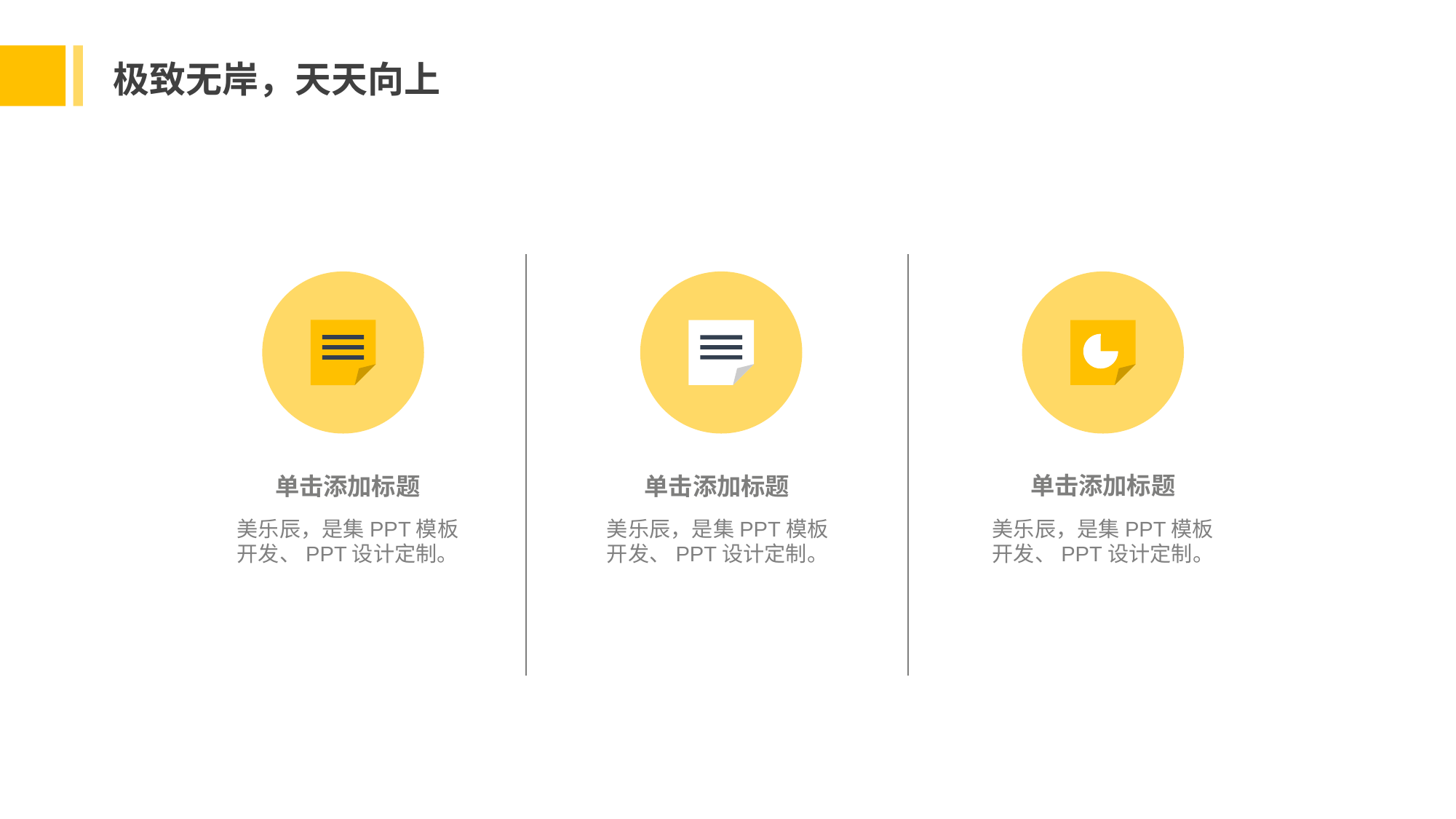

极致无岸，天天向上

单击添加标题
单击添加标题
单击添加标题
美乐辰，是集PPT模板开发、PPT设计定制。

美乐辰，是集PPT模板开发、PPT设计定制。

美乐辰，是集PPT模板开发、PPT设计定制。